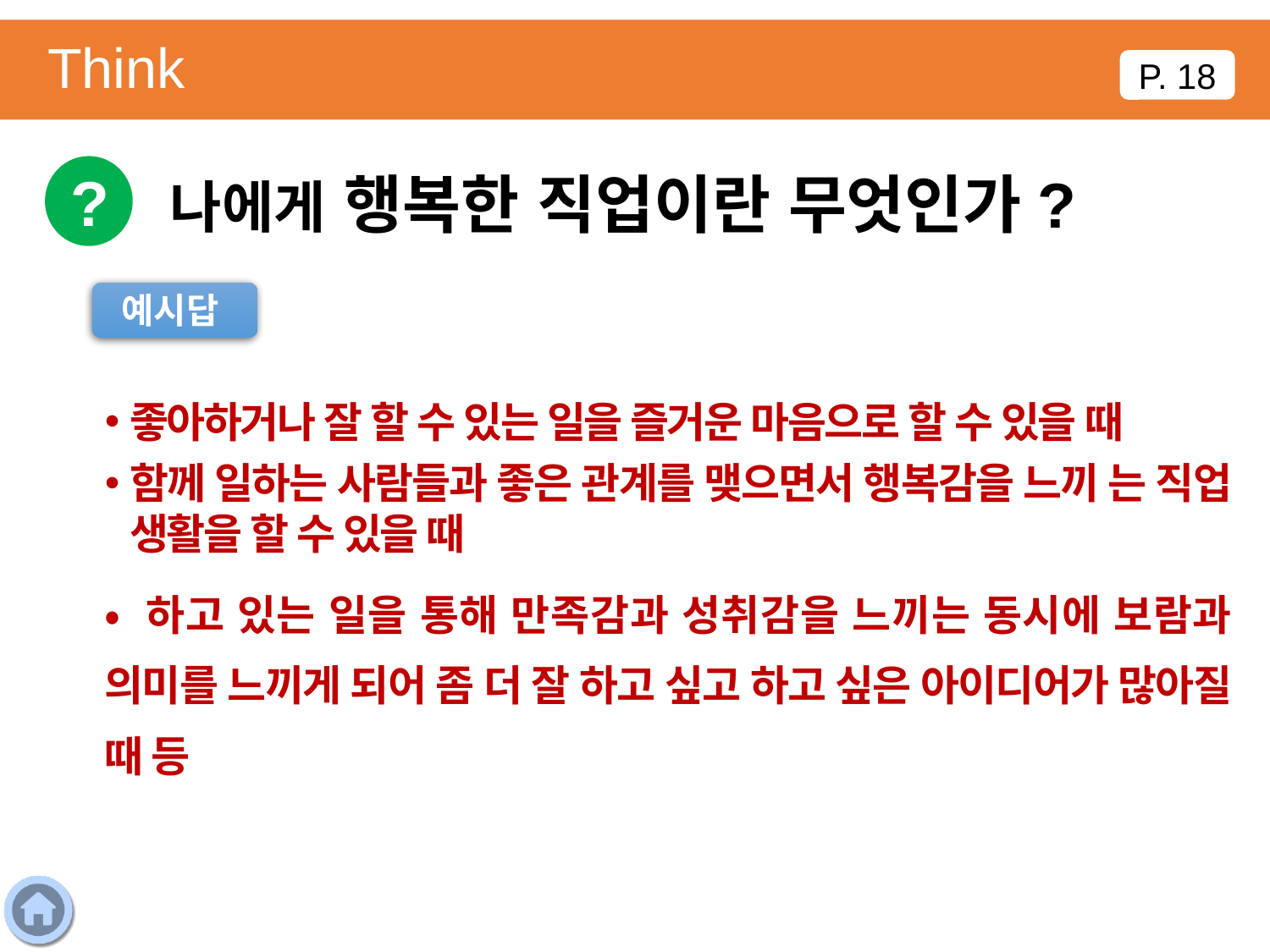

Think
P. 18
?
나에게 행복한 직업이란 무엇인가?
예시답
좋아하거나 잘 할 수 있는 일을 즐거운 마음으로 할 수 있을 때
함께 일하는 사람들과 좋은 관계를 맺으면서 행복감을 느끼 는 직업 생활을 할 수 있을 때
• 하고 있는 일을 통해 만족감과 성취감을 느끼는 동시에 보람과 의미를 느끼게 되어 좀 더 잘 하고 싶고 하고 싶은 아이디어가 많아질 때 등